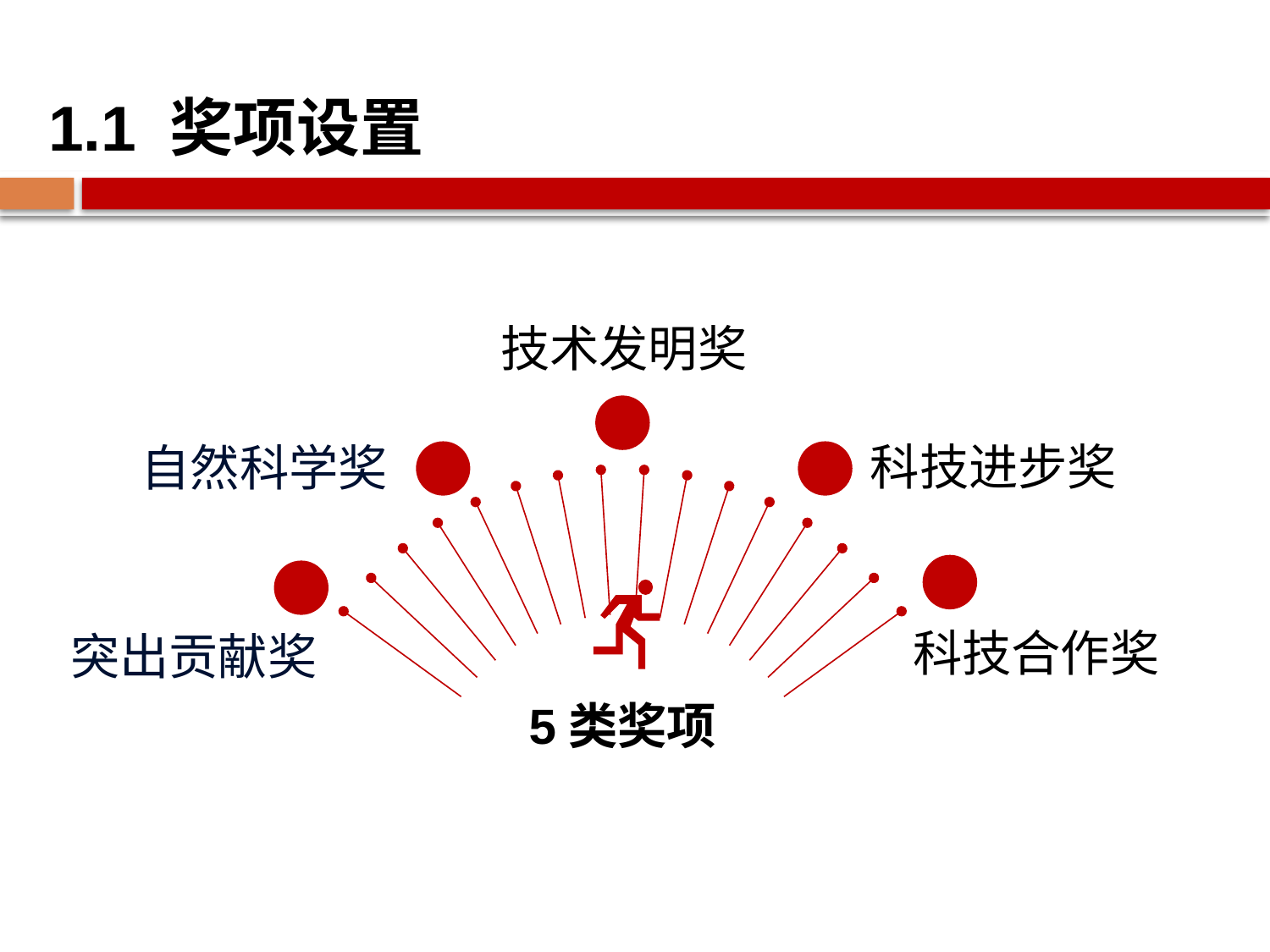

1.1 奖项设置
技术发明奖

科技进步奖
自然科学奖

科技合作奖
突出贡献奖
5类奖项